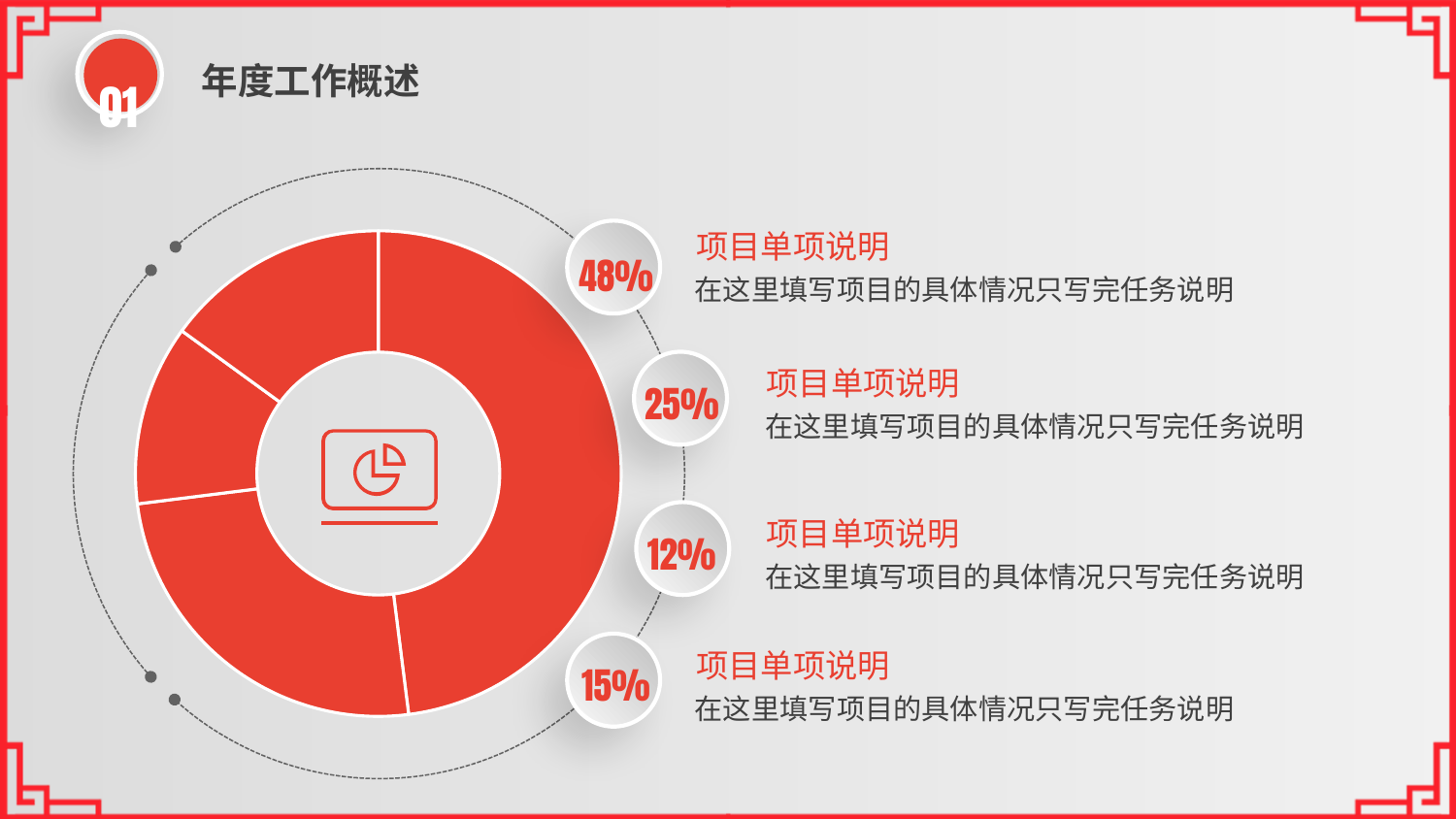

01

年度工作概述

项目单项说明

### Chart

| Category | 销售额 |
|---|---|
| 第一季度 | 0.48000000000000004 |
| 第二季度 | 0.25 |
| 第三季度 | 0.12000000000000001 |
| 第四季度 | 0.15000000000000002 |
48%
在这里填写项目的具体情况只写完任务说明
项目单项说明

25%
在这里填写项目的具体情况只写完任务说明

项目单项说明

12%
在这里填写项目的具体情况只写完任务说明
项目单项说明

15%
在这里填写项目的具体情况只写完任务说明